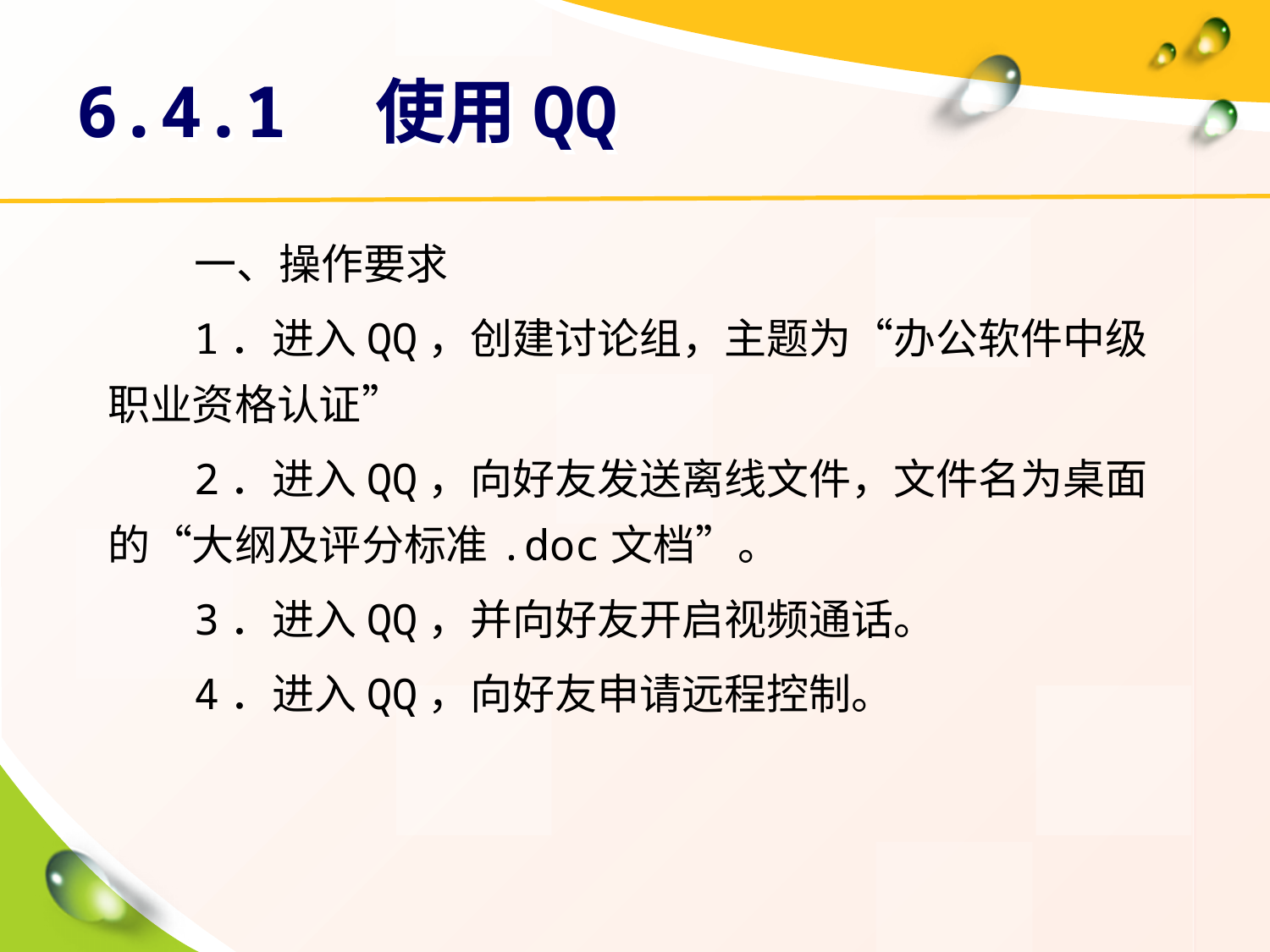

# 6.4.1　使用QQ
一、操作要求
1．进入QQ，创建讨论组，主题为“办公软件中级职业资格认证”
2．进入QQ，向好友发送离线文件，文件名为桌面的“大纲及评分标准.doc文档”。
3．进入QQ，并向好友开启视频通话。
4．进入QQ，向好友申请远程控制。